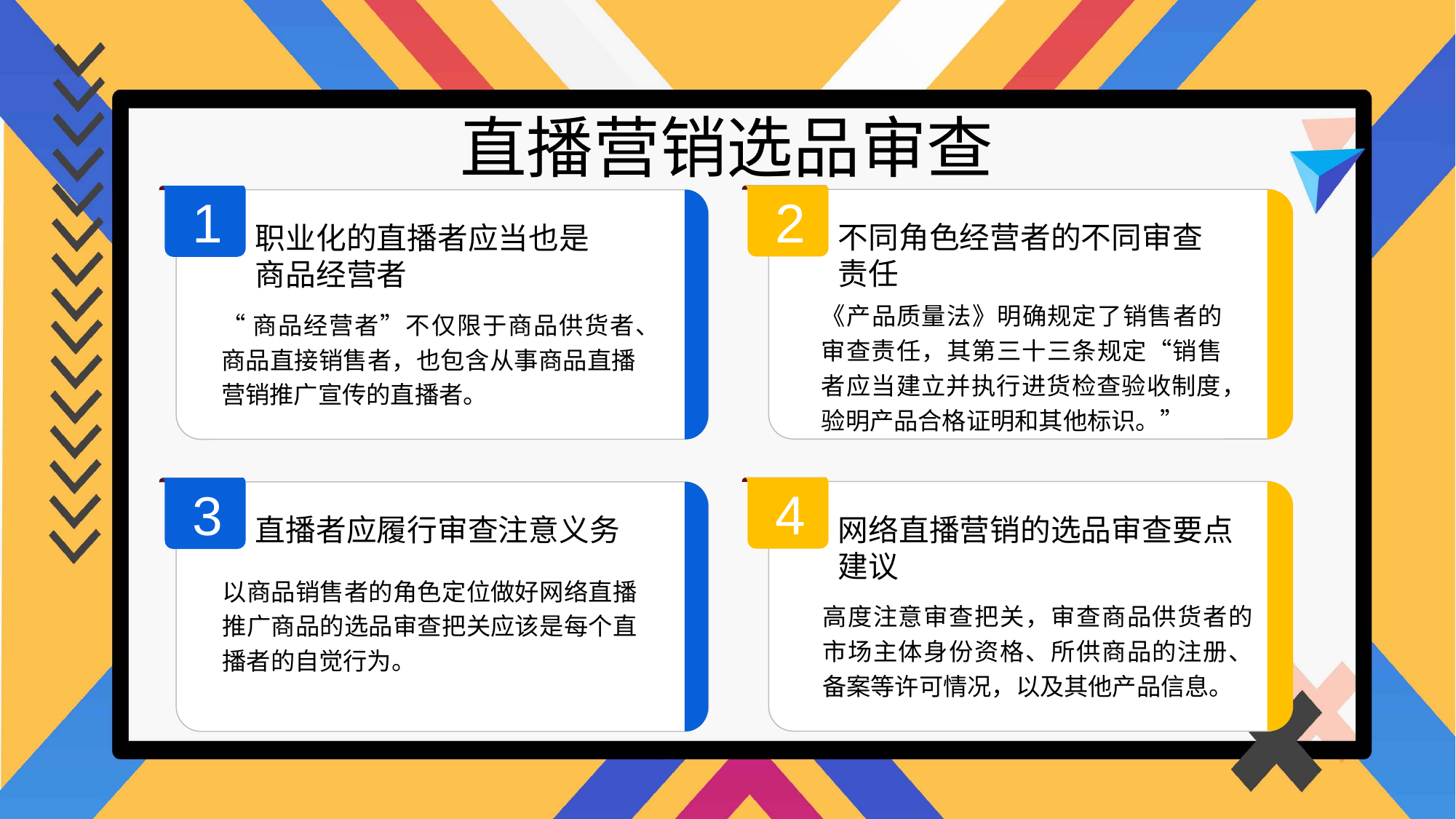

直播营销选品审查
2
1

不同角色经营者的不同审查责任
职业化的直播者应当也是商品经营者
《产品质量法》明确规定了销售者的审查责任，其第三十三条规定“销售者应当建立并执行进货检查验收制度，验明产品合格证明和其他标识。”
“商品经营者”不仅限于商品供货者、商品直接销售者，也包含从事商品直播营销推广宣传的直播者。
4
3

网络直播营销的选品审查要点建议
直播者应履行审查注意义务
以商品销售者的角色定位做好网络直播推广商品的选品审查把关应该是每个直播者的自觉行为。
高度注意审查把关，审查商品供货者的市场主体身份资格、所供商品的注册、备案等许可情况，以及其他产品信息。